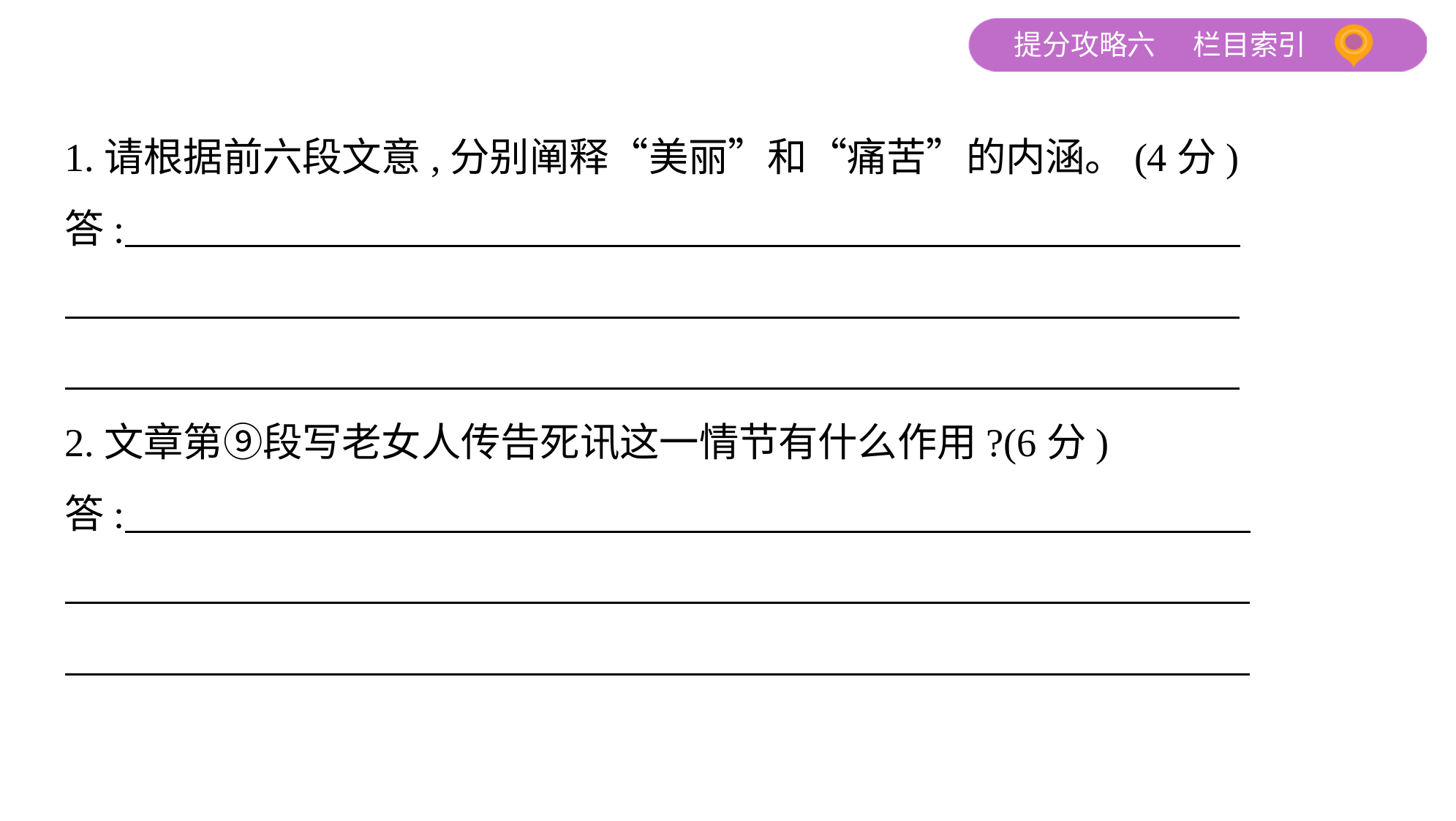

1.请根据前六段文意,分别阐释“美丽”和“痛苦”的内涵。(4分)
答:

2.文章第⑨段写老女人传告死讯这一情节有什么作用?(6分)
答: